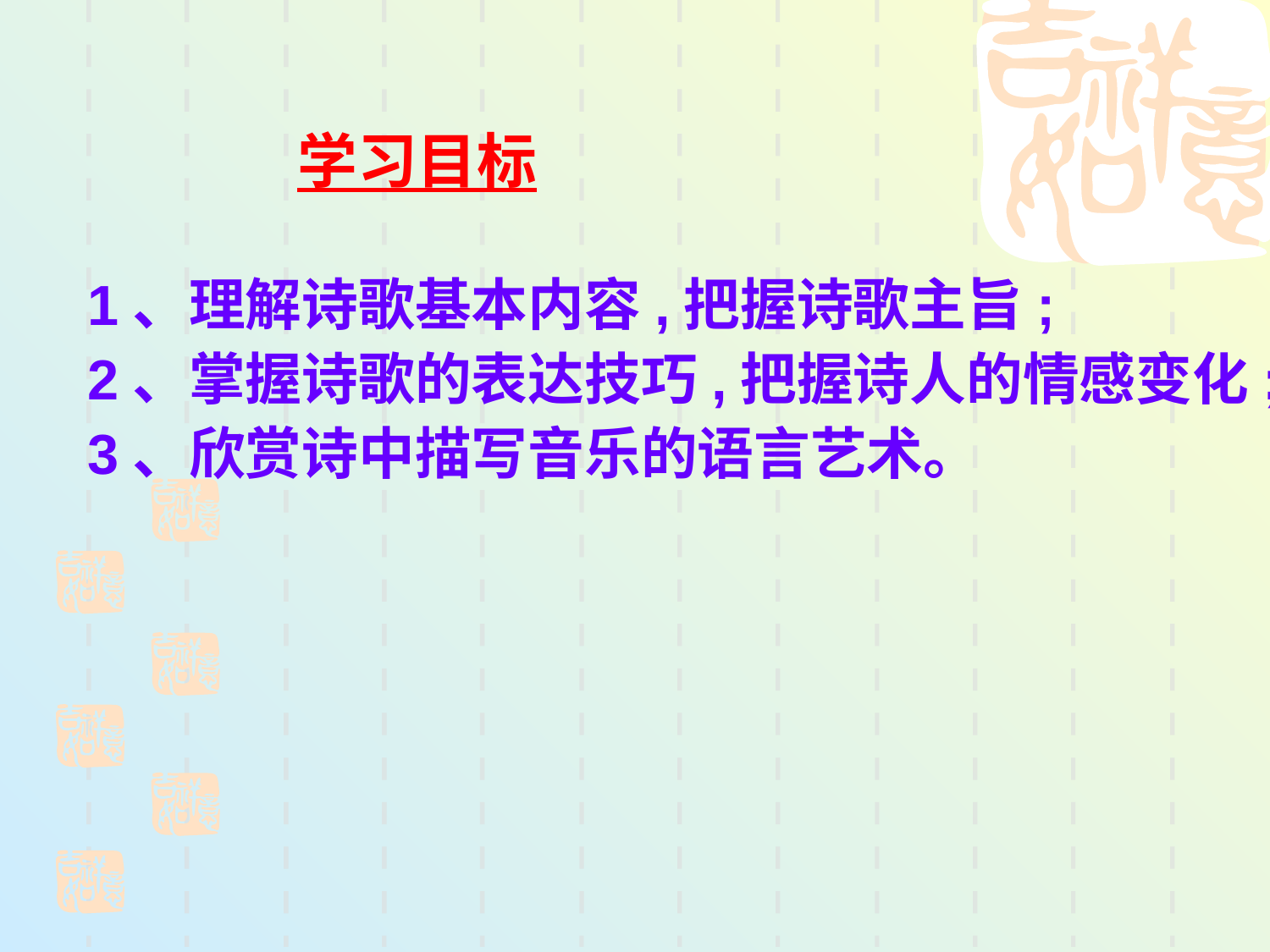

学习目标
1、理解诗歌基本内容,把握诗歌主旨;
2、掌握诗歌的表达技巧,把握诗人的情感变化;
3、欣赏诗中描写音乐的语言艺术。